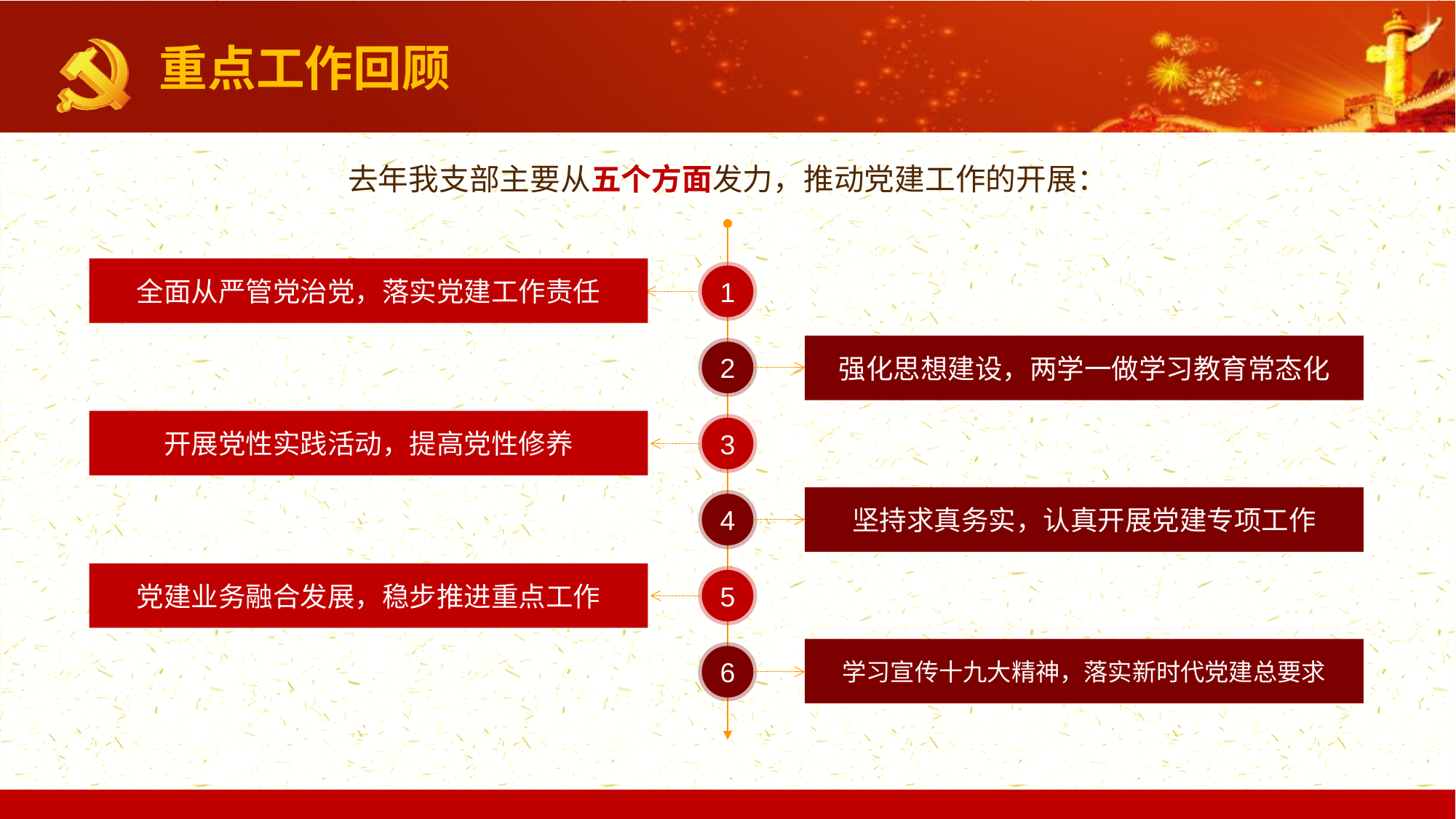

重点工作回顾
去年我支部主要从五个方面发力，推动党建工作的开展：
全面从严管党治党，落实党建工作责任
1
强化思想建设，两学一做学习教育常态化
2
开展党性实践活动，提高党性修养
3
坚持求真务实，认真开展党建专项工作
4
党建业务融合发展，稳步推进重点工作
5
学习宣传十九大精神，落实新时代党建总要求
6